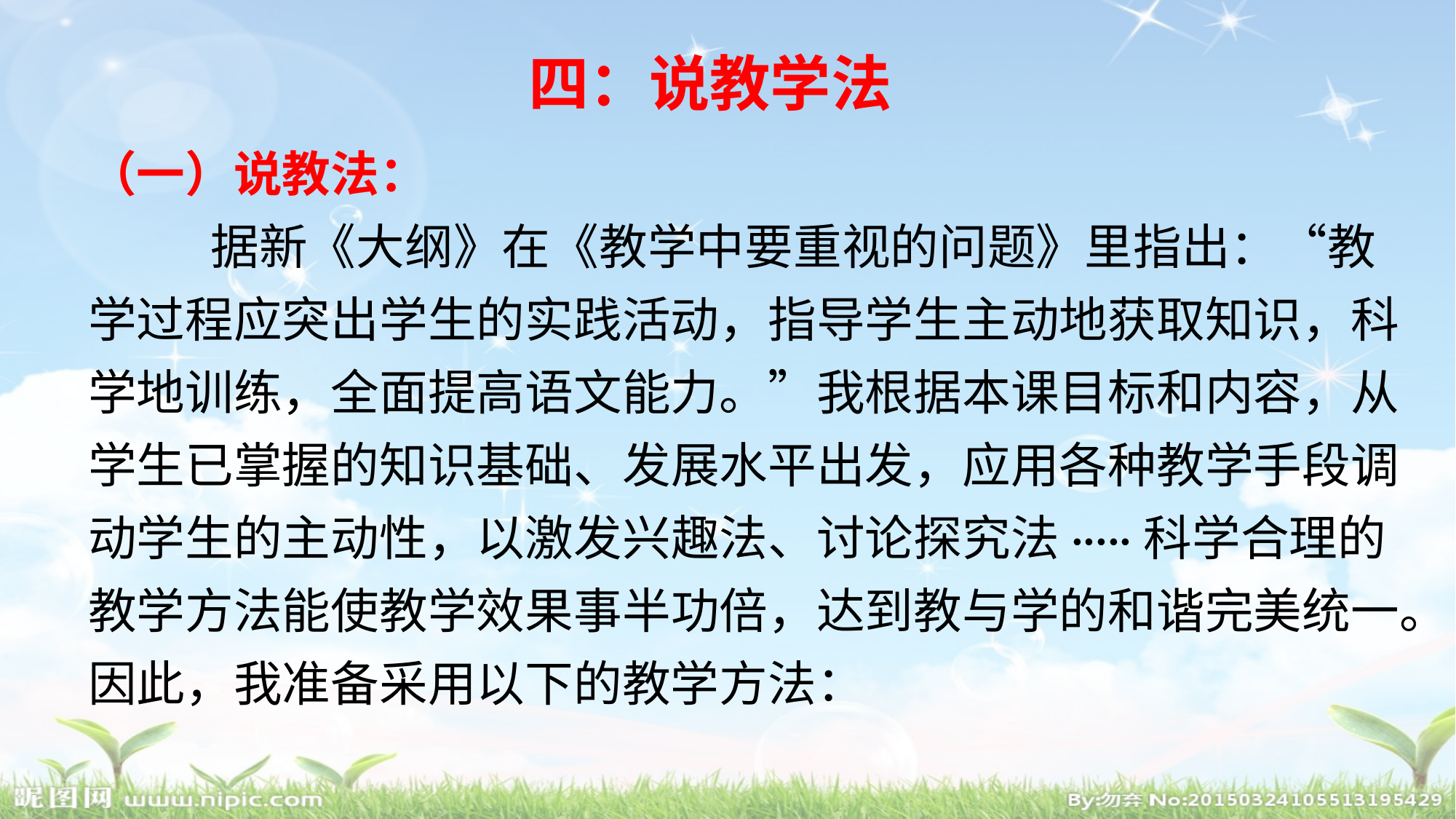

四：说教学法
（一）说教法：
          据新《大纲》在《教学中要重视的问题》里指出：“教学过程应突出学生的实践活动，指导学生主动地获取知识，科学地训练，全面提高语文能力。”我根据本课目标和内容，从学生已掌握的知识基础、发展水平出发，应用各种教学手段调动学生的主动性，以激发兴趣法、讨论探究法·····科学合理的教学方法能使教学效果事半功倍，达到教与学的和谐完美统一。因此，我准备采用以下的教学方法：